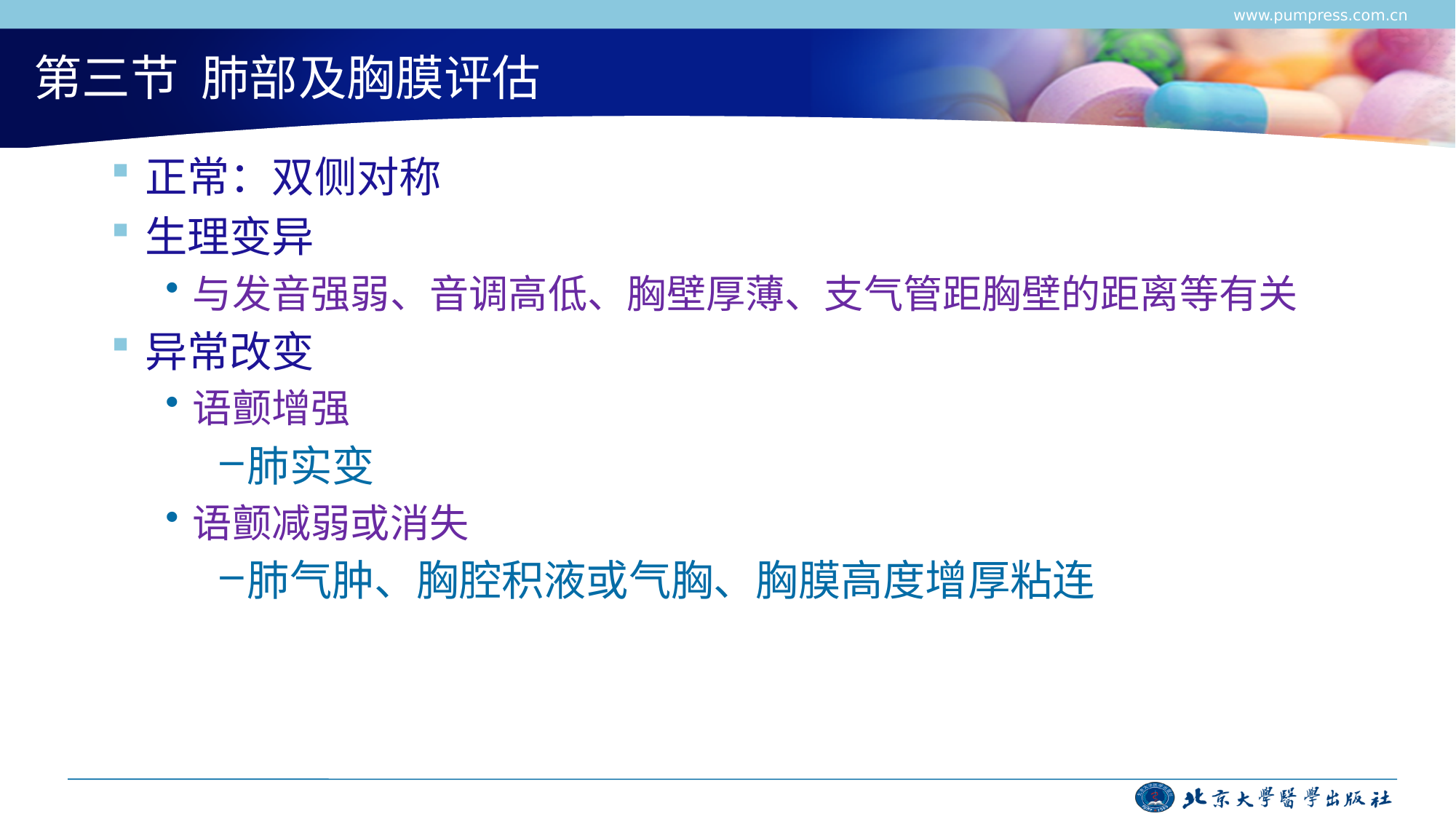

www.pumpress.com.cn
# 第三节  肺部及胸膜评估
正常：双侧对称
生理变异
与发音强弱、音调高低、胸壁厚薄、支气管距胸壁的距离等有关
异常改变
语颤增强
肺实变
语颤减弱或消失
肺气肿、胸腔积液或气胸、胸膜高度增厚粘连